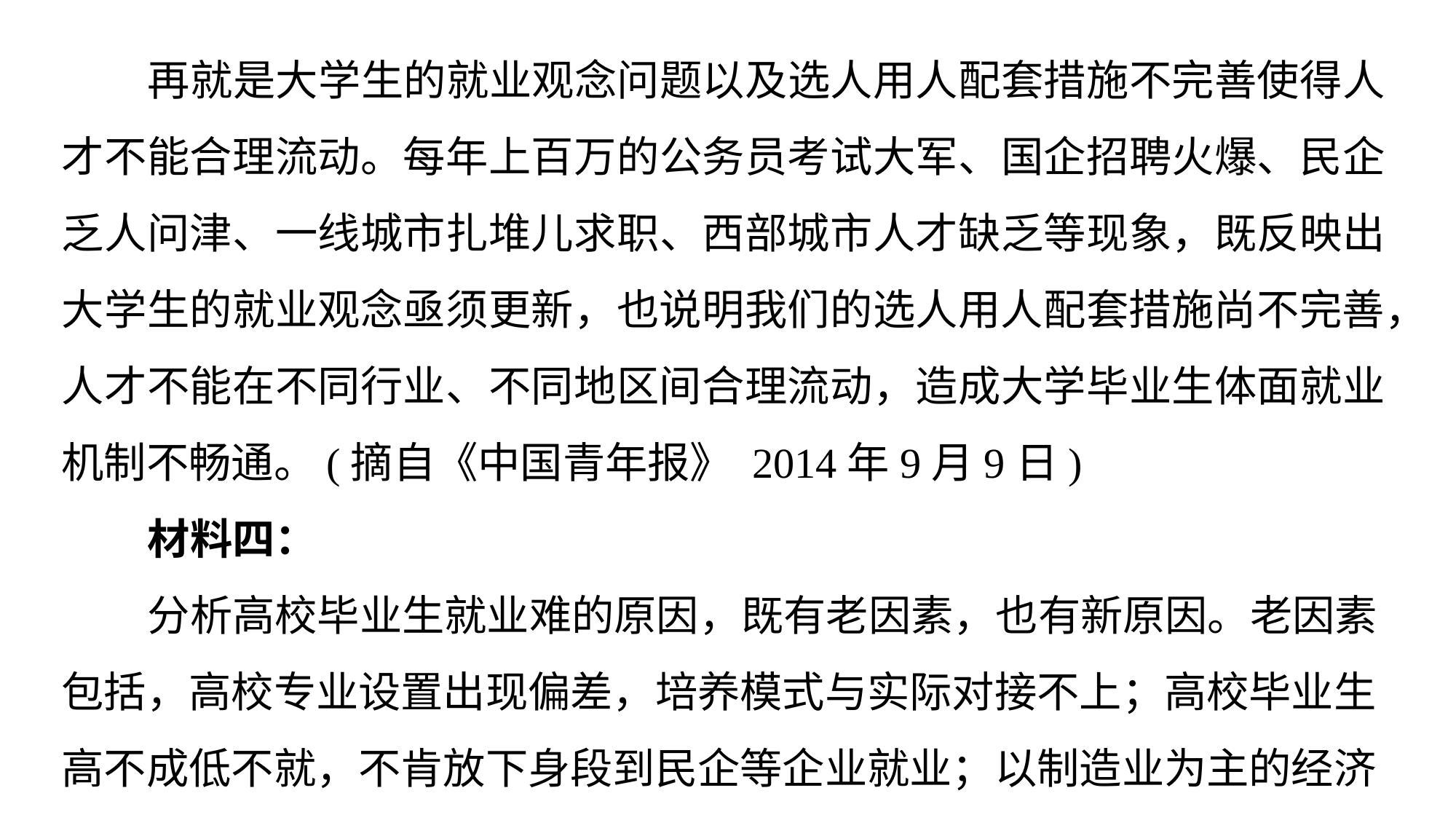

再就是大学生的就业观念问题以及选人用人配套措施不完善使得人才不能合理流动。每年上百万的公务员考试大军、国企招聘火爆、民企乏人问津、一线城市扎堆儿求职、西部城市人才缺乏等现象，既反映出大学生的就业观念亟须更新，也说明我们的选人用人配套措施尚不完善，人才不能在不同行业、不同地区间合理流动，造成大学毕业生体面就业机制不畅通。(摘自《中国青年报》 2014年9月9日)
材料四：
分析高校毕业生就业难的原因，既有老因素，也有新原因。老因素包括，高校专业设置出现偏差，培养模式与实际对接不上；高校毕业生高不成低不就，不肯放下身段到民企等企业就业；以制造业为主的经济